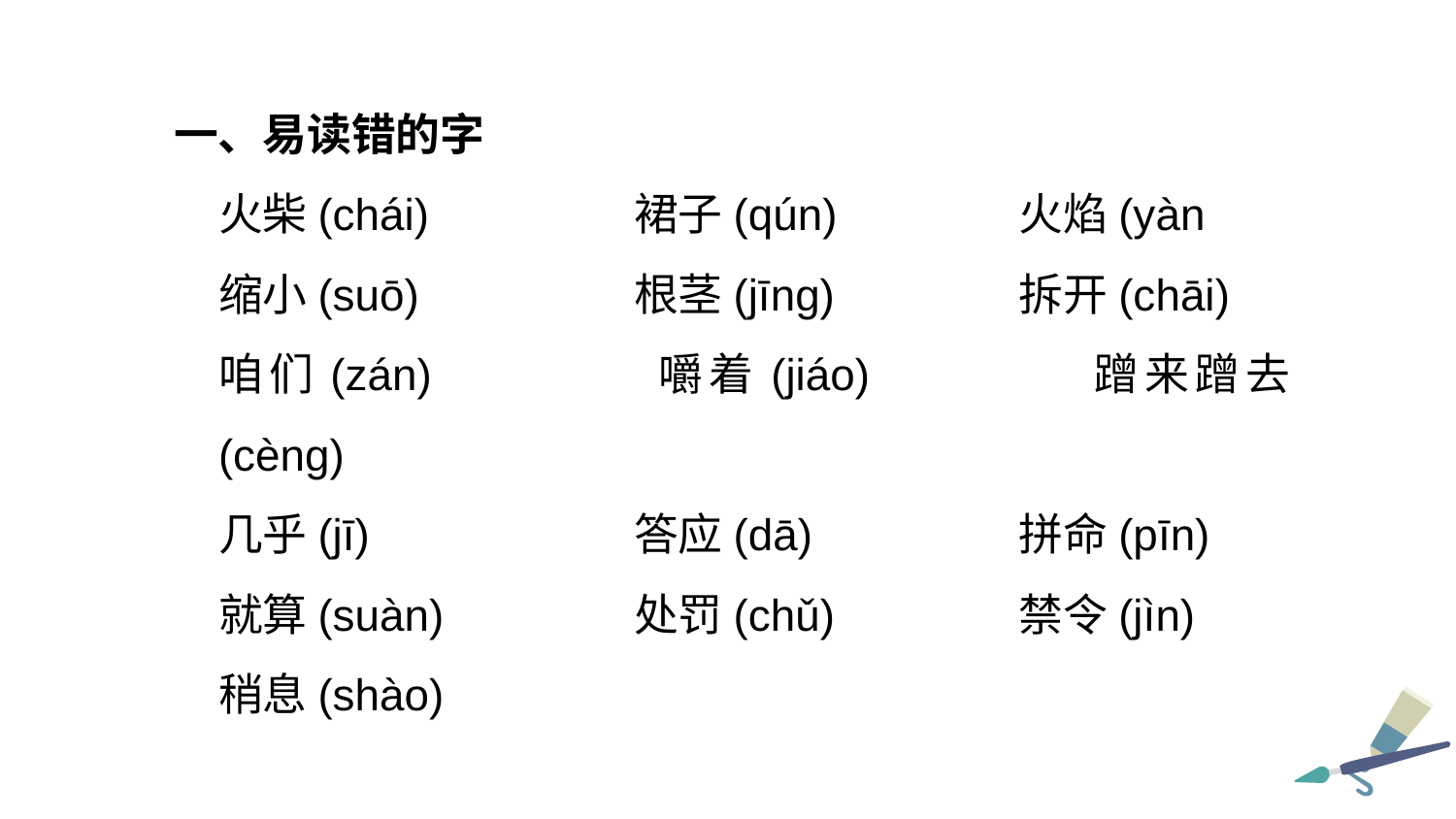

一、易读错的字
火柴(chái) 	裙子(qún) 	     火焰(yàn
缩小(suō) 	根茎(jīng)	     拆开(chāi)
咱们(zán) 	嚼着(jiáo)	     蹭来蹭去(cèng)
几乎(jī) 	答应(dā)	     拼命(pīn)
就算(suàn)	处罚(chǔ)	     禁令(jìn)
稍息(shào)